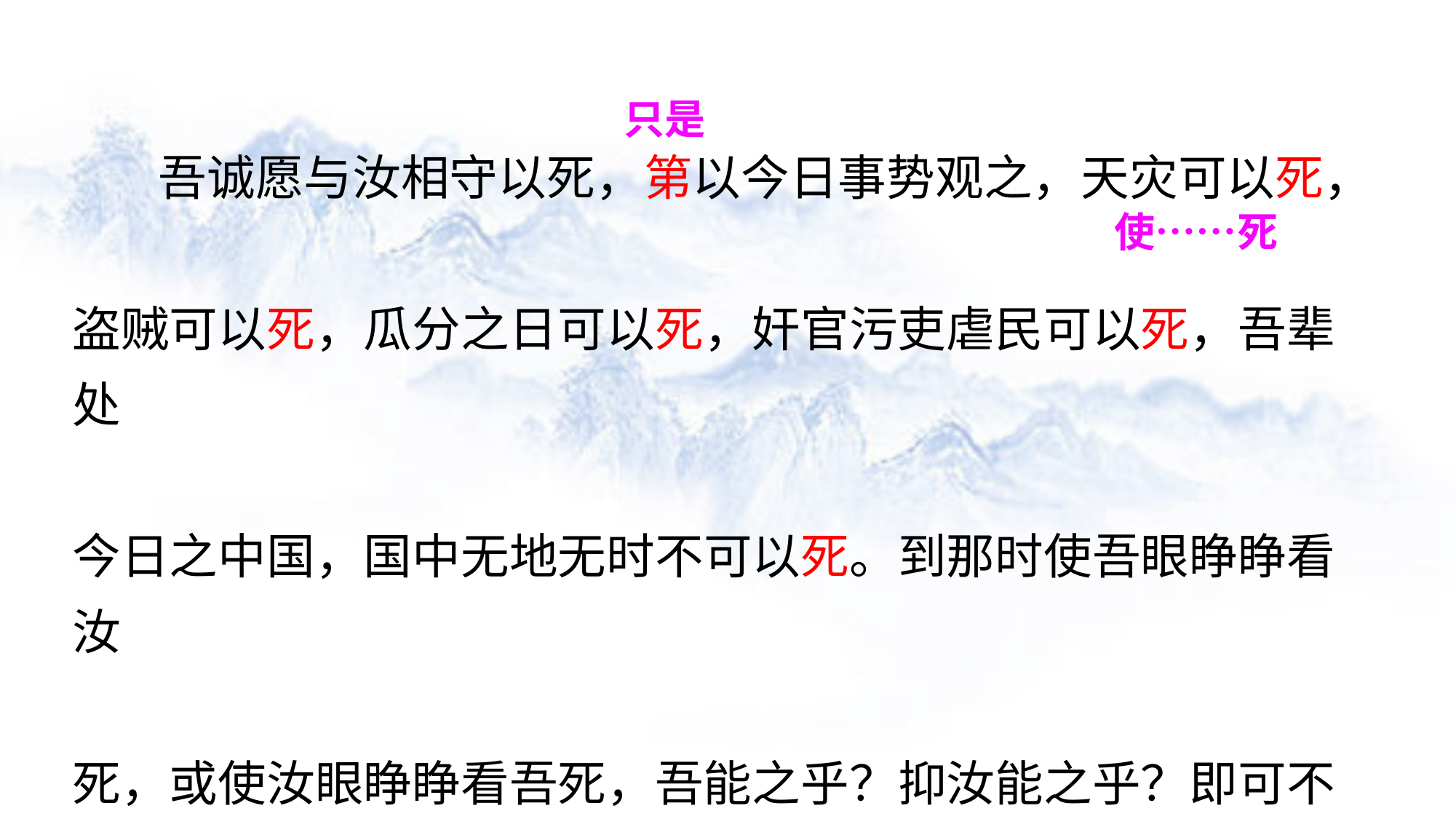

只是
吾诚愿与汝相守以死，第以今日事势观之，天灾可以死，

盗贼可以死，瓜分之日可以死，奸官污吏虐民可以死，吾辈处

今日之中国，国中无地无时不可以死。到那时使吾眼睁睁看汝

死，或使汝眼睁睁看吾死，吾能之乎？抑汝能之乎？即可不死，
使……死